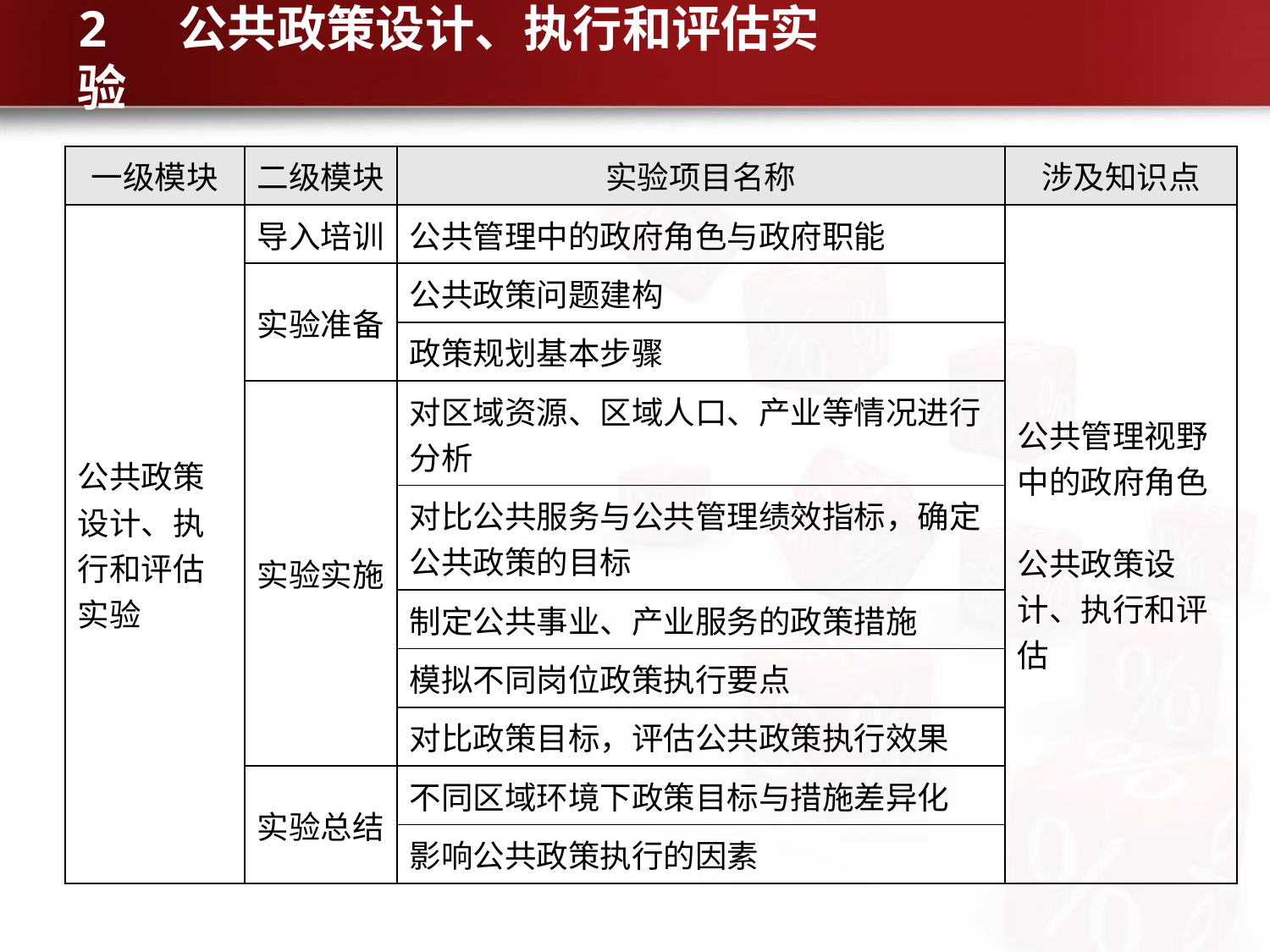

# 2  公共政策设计、执行和评估实验
| 一级模块 | 二级模块 | 实验项目名称 | 涉及知识点 |
| --- | --- | --- | --- |
| 公共政策设计、执行和评估实验 | 导入培训 | 公共管理中的政府角色与政府职能 | 公共管理视野中的政府角色 公共政策设计、执行和评估 |
|  | 实验准备 | 公共政策问题建构 |  |
|  |  | 政策规划基本步骤 |  |
|  | 实验实施 | 对区域资源、区域人口、产业等情况进行分析 |  |
|  |  | 对比公共服务与公共管理绩效指标，确定公共政策的目标 |  |
|  |  | 制定公共事业、产业服务的政策措施 |  |
|  |  | 模拟不同岗位政策执行要点 |  |
|  |  | 对比政策目标，评估公共政策执行效果 |  |
|  | 实验总结 | 不同区域环境下政策目标与措施差异化 |  |
|  |  | 影响公共政策执行的因素 |  |